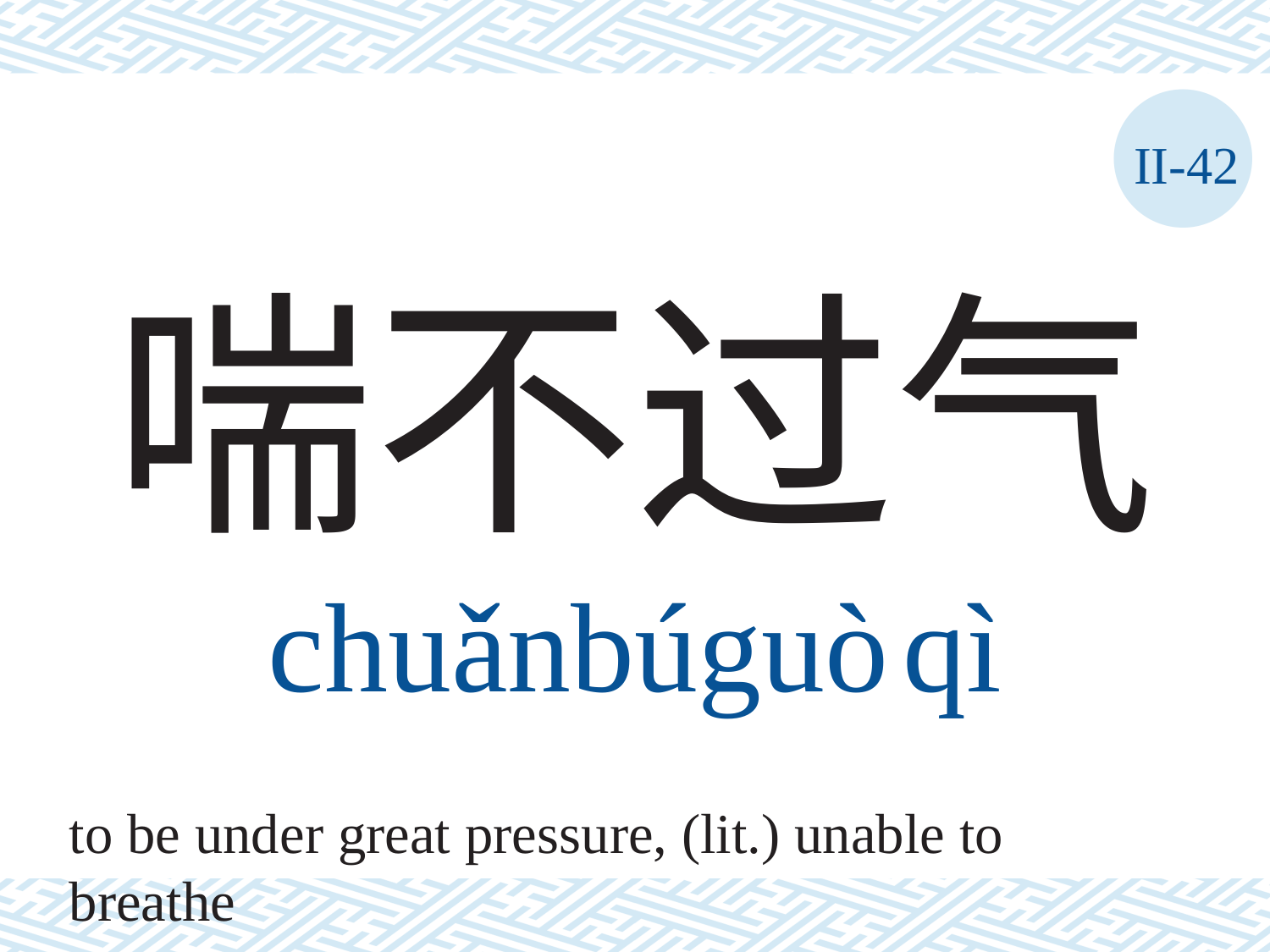

II-42
# 喘不过气 chuǎnbúguò	qì
to be under great pressure, (lit.) unable to breathe